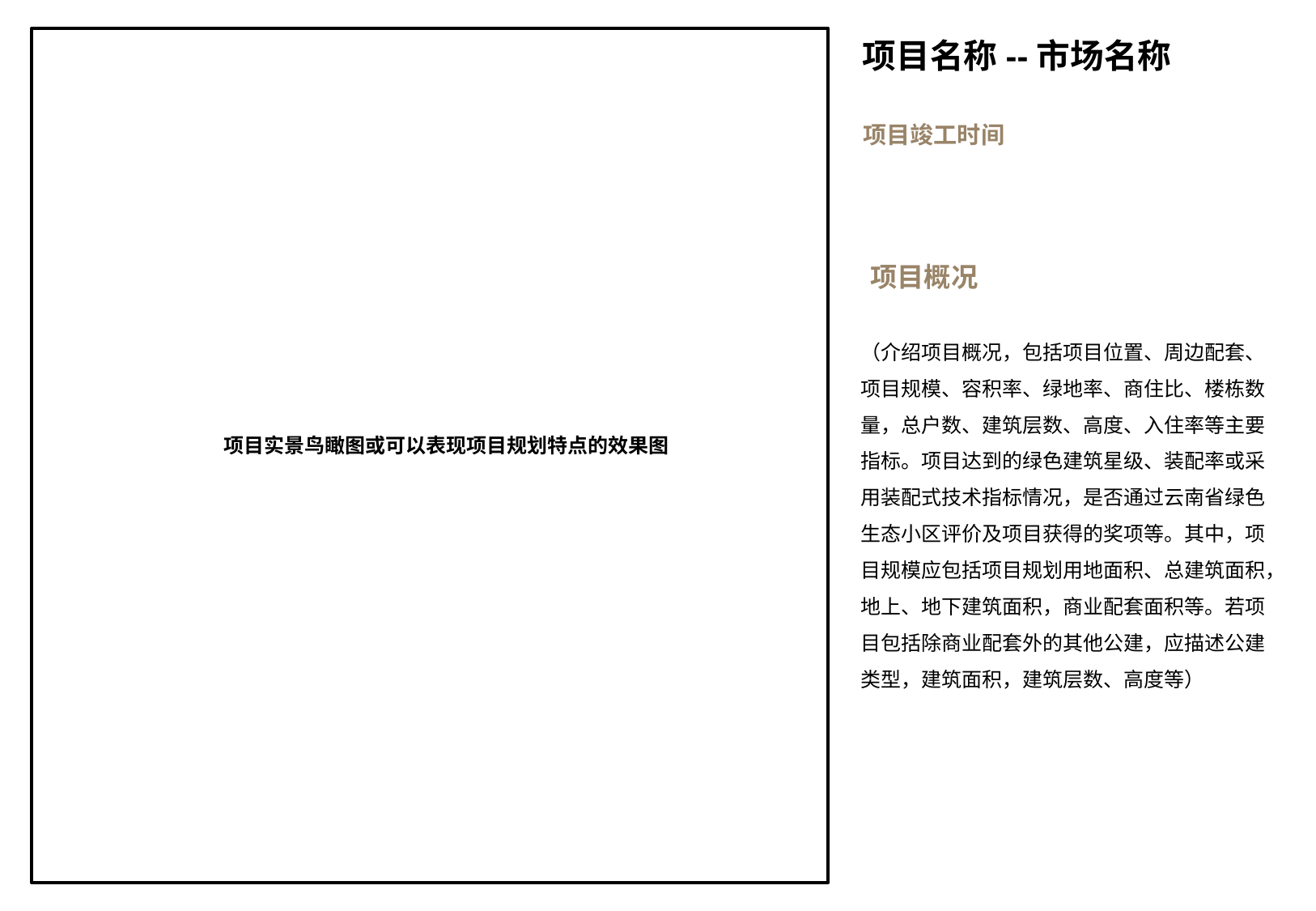

项目名称--市场名称
项目竣工时间
项目概况
（介绍项目概况，包括项目位置、周边配套、项目规模、容积率、绿地率、商住比、楼栋数量，总户数、建筑层数、高度、入住率等主要指标。项目达到的绿色建筑星级、装配率或采用装配式技术指标情况，是否通过云南省绿色生态小区评价及项目获得的奖项等。其中，项目规模应包括项目规划用地面积、总建筑面积，地上、地下建筑面积，商业配套面积等。若项目包括除商业配套外的其他公建，应描述公建类型，建筑面积，建筑层数、高度等）
项目实景鸟瞰图或可以表现项目规划特点的效果图